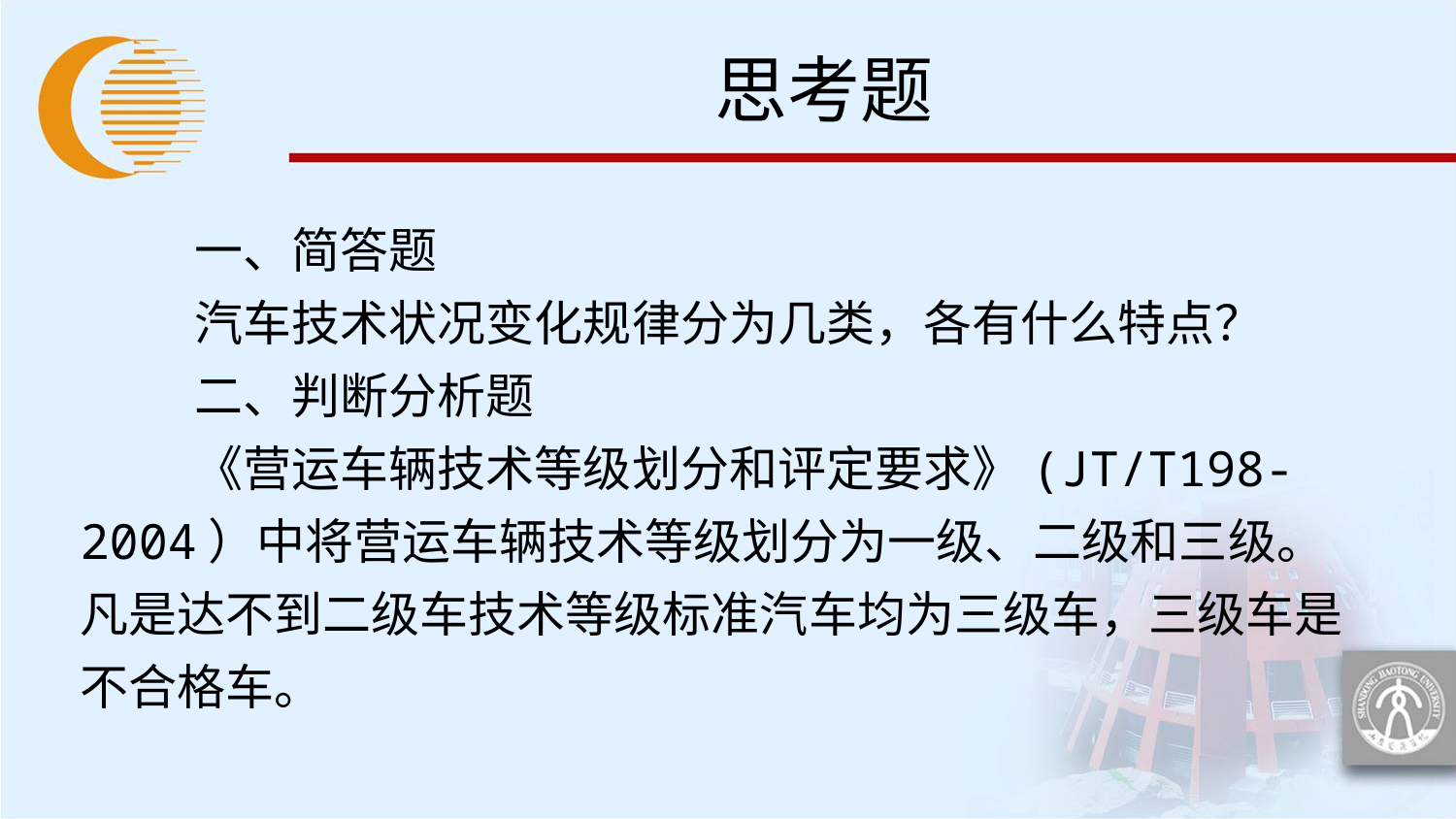

# 思考题
一、简答题
汽车技术状况变化规律分为几类，各有什么特点？
二、判断分析题
《营运车辆技术等级划分和评定要求》(JT/T198-2004）中将营运车辆技术等级划分为一级、二级和三级。凡是达不到二级车技术等级标准汽车均为三级车，三级车是不合格车。